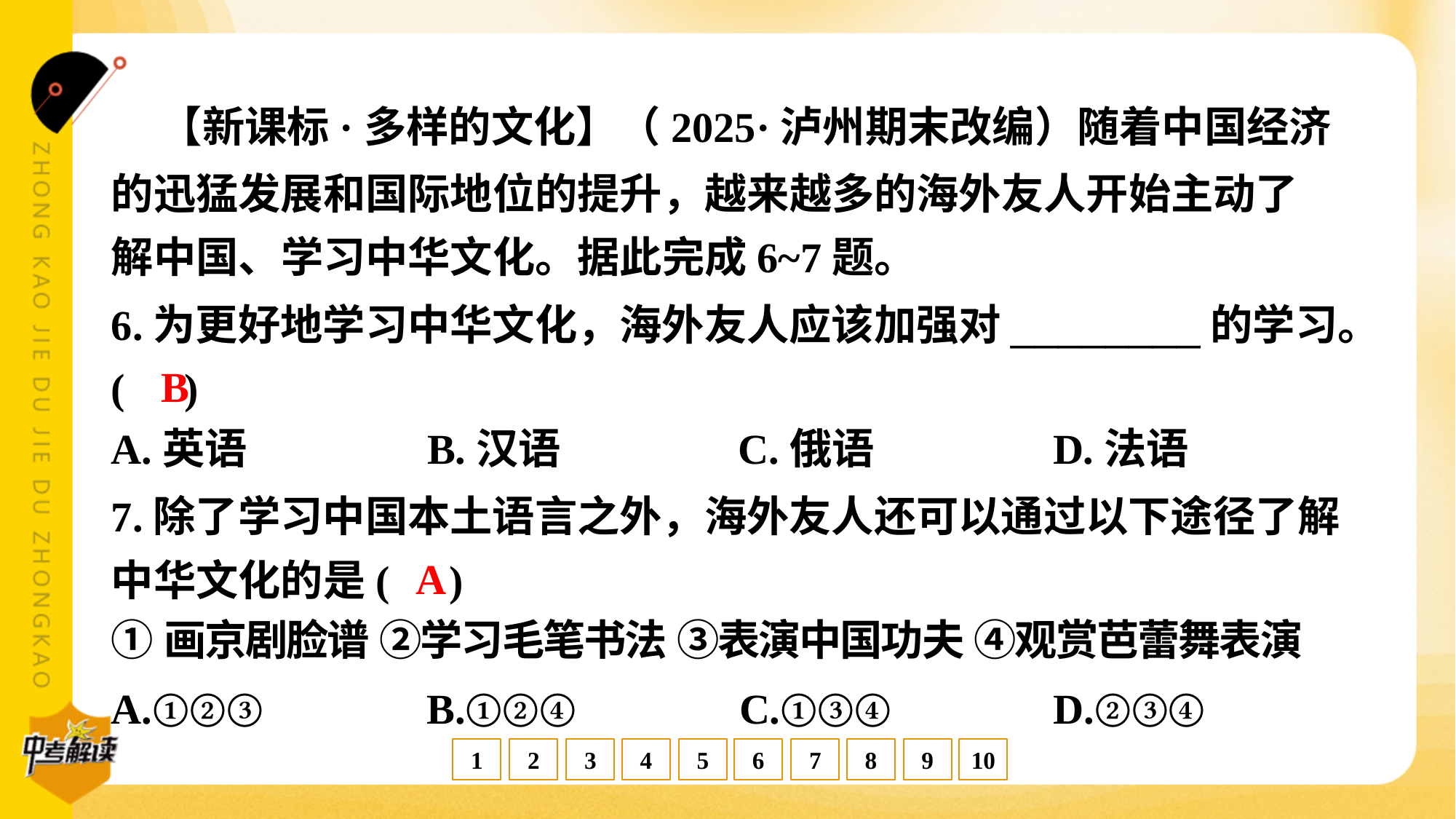

【新课标·多样的文化】（2025·泸州期末改编）随着中国经济
的迅猛发展和国际地位的提升，越来越多的海外友人开始主动了
解中国、学习中华文化。据此完成6~7题。
6.为更好地学习中华文化，海外友人应该加强对________的学习。
(     )
B
A.英语	B.汉语	C.俄语	D.法语
7.除了学习中国本土语言之外，海外友人还可以通过以下途径了解
中华文化的是(     )
A
①画京剧脸谱 ②学习毛笔书法 ③表演中国功夫 ④观赏芭蕾舞表演
A.①②③	B.①②④	C.①③④	D.②③④